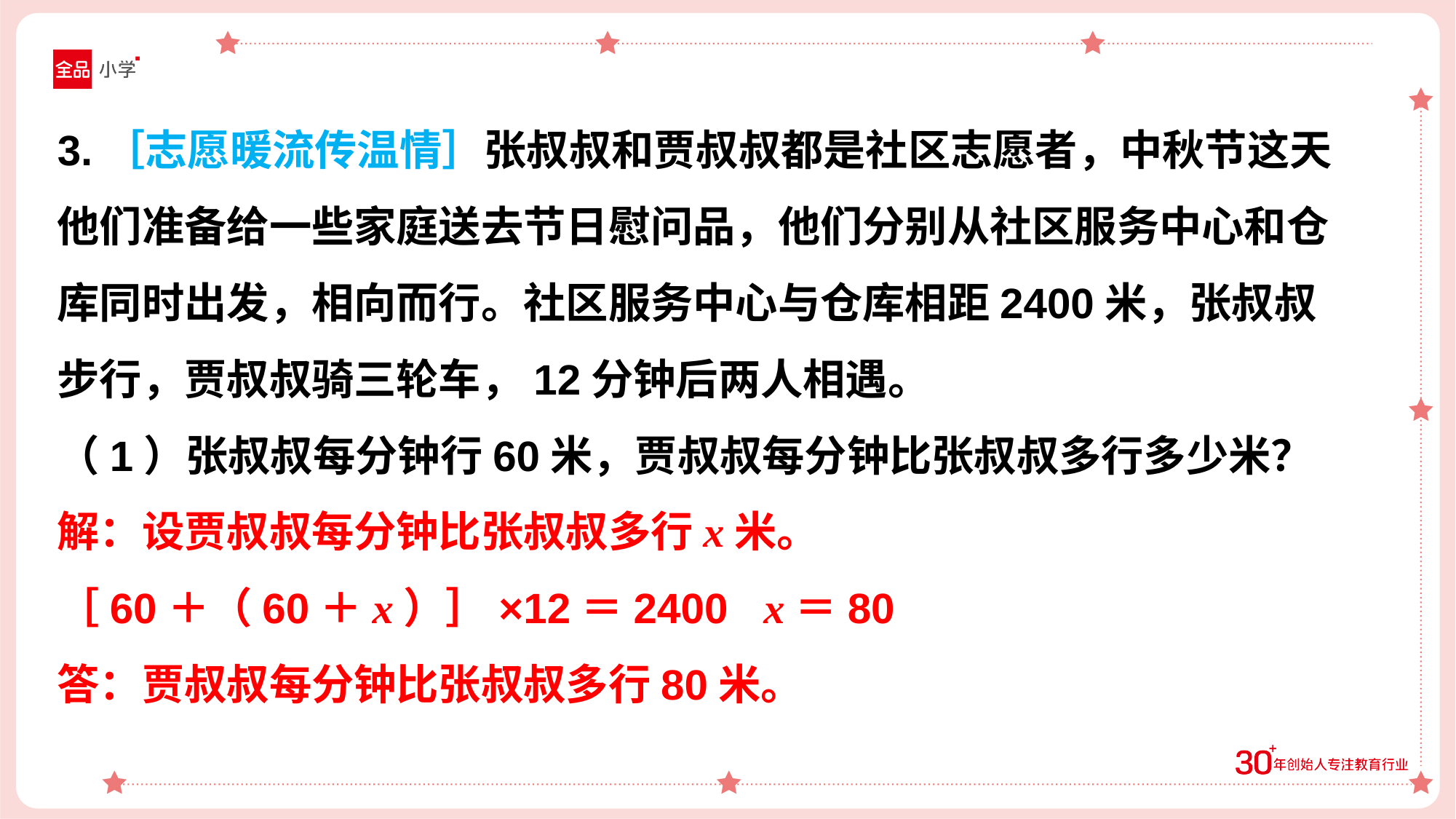

3.［志愿暖流传温情］张叔叔和贾叔叔都是社区志愿者，中秋节这天他们准备给一些家庭送去节日慰问品，他们分别从社区服务中心和仓库同时出发，相向而行。社区服务中心与仓库相距2400米，张叔叔步行，贾叔叔骑三轮车，12分钟后两人相遇。
（1）张叔叔每分钟行60米，贾叔叔每分钟比张叔叔多行多少米？
解：设贾叔叔每分钟比张叔叔多行x米。
［60＋（60＋x）］×12＝2400   x＝80
答：贾叔叔每分钟比张叔叔多行80米。